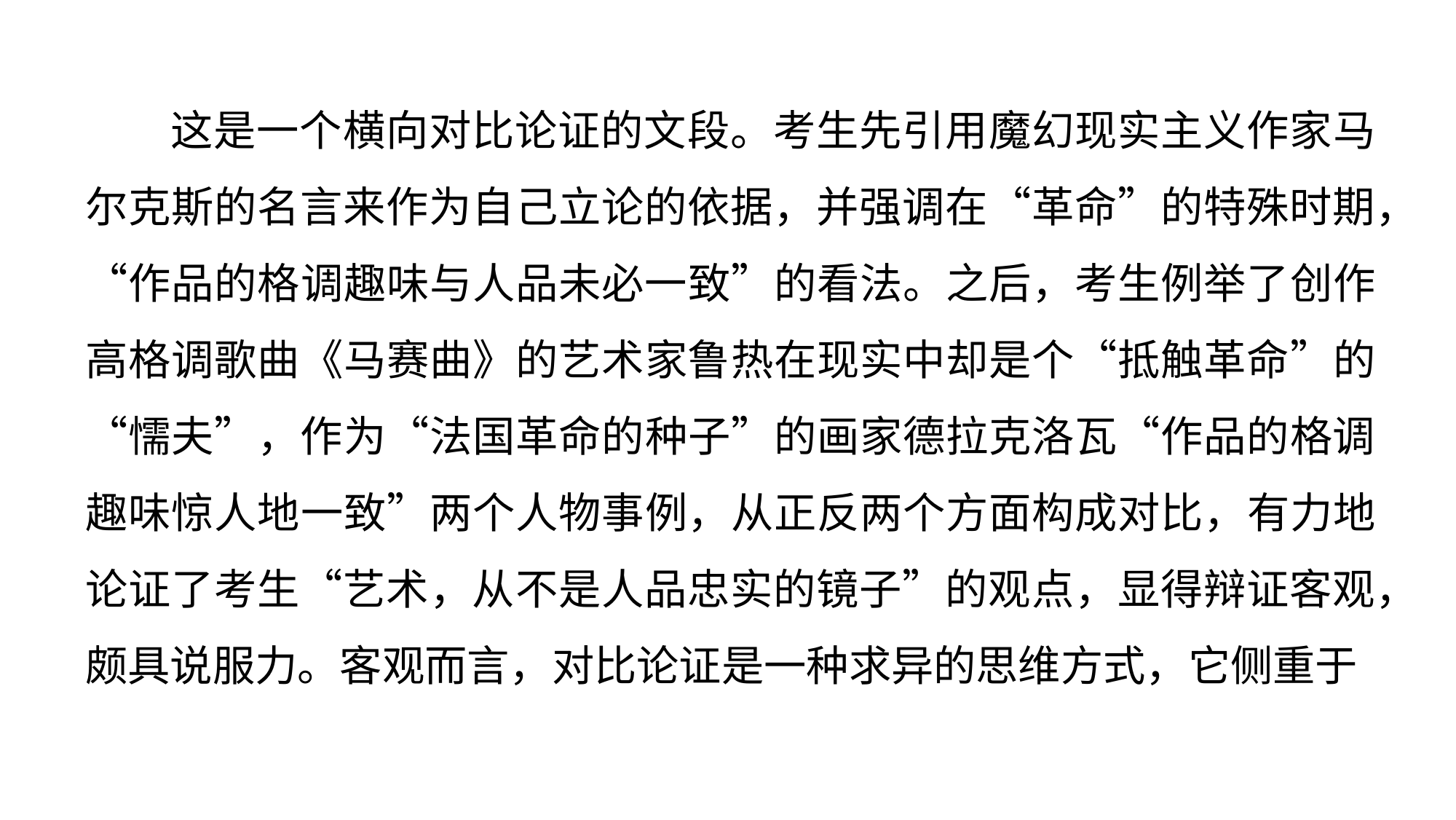

这是一个横向对比论证的文段。考生先引用魔幻现实主义作家马尔克斯的名言来作为自己立论的依据，并强调在“革命”的特殊时期，“作品的格调趣味与人品未必一致”的看法。之后，考生例举了创作高格调歌曲《马赛曲》的艺术家鲁热在现实中却是个“抵触革命”的“懦夫”，作为“法国革命的种子”的画家德拉克洛瓦“作品的格调趣味惊人地一致”两个人物事例，从正反两个方面构成对比，有力地论证了考生“艺术，从不是人品忠实的镜子”的观点，显得辩证客观，颇具说服力。客观而言，对比论证是一种求异的思维方式，它侧重于